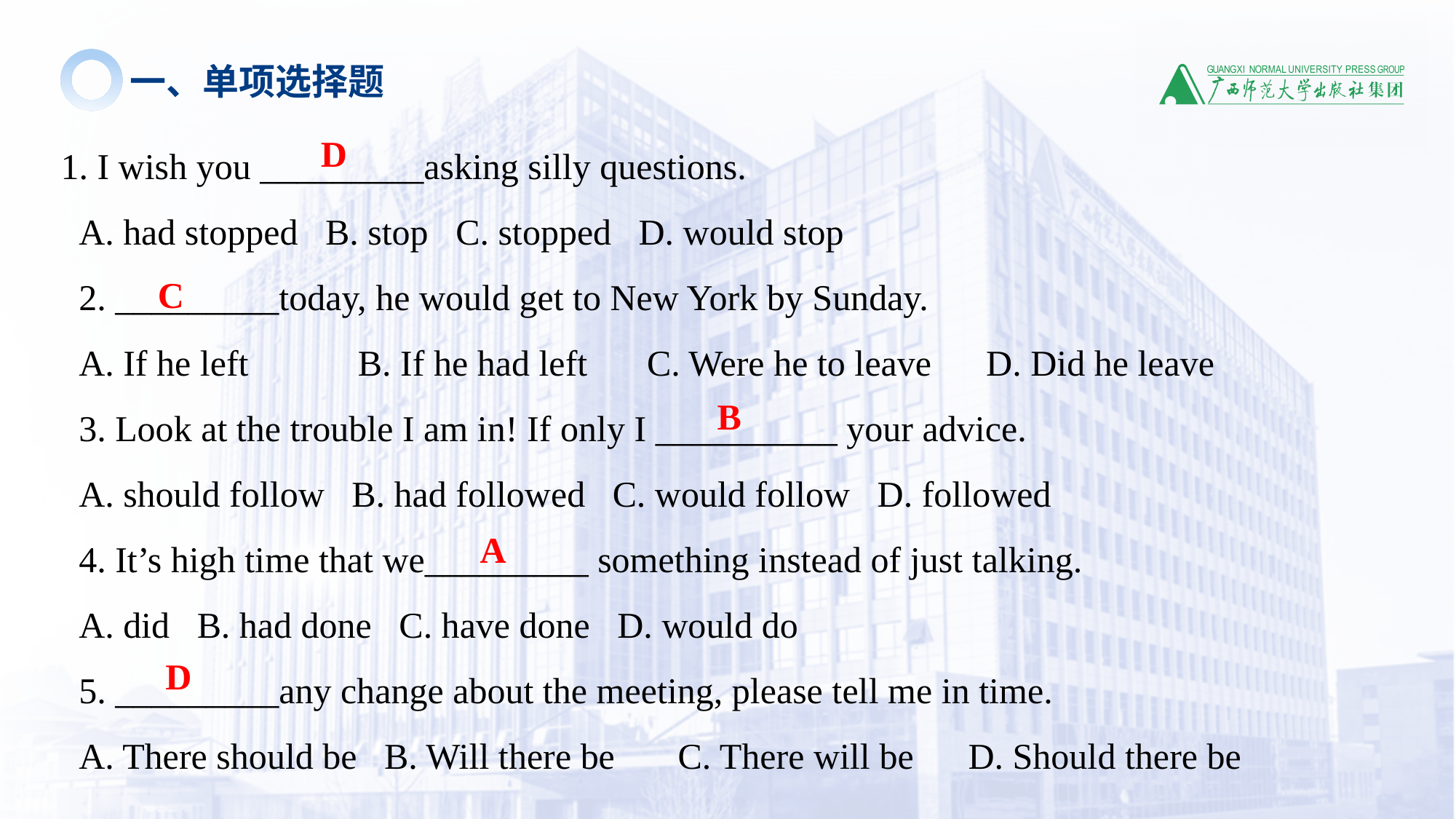

一、单项选择题
1. I wish you _________asking silly questions.
A. had stopped   B. stop   C. stopped   D. would stop
2. _________today, he would get to New York by Sunday.
A. If he left            B. If he had left       C. Were he to leave      D. Did he leave
3. Look at the trouble I am in! If only I __________ your advice.
A. should follow   B. had followed   C. would follow   D. followed
4. It’s high time that we_________ something instead of just talking.
A. did   B. had done   C. have done   D. would do
5. _________any change about the meeting, please tell me in time.
A. There should be   B. Will there be       C. There will be      D. Should there be
D
C
B
A
D